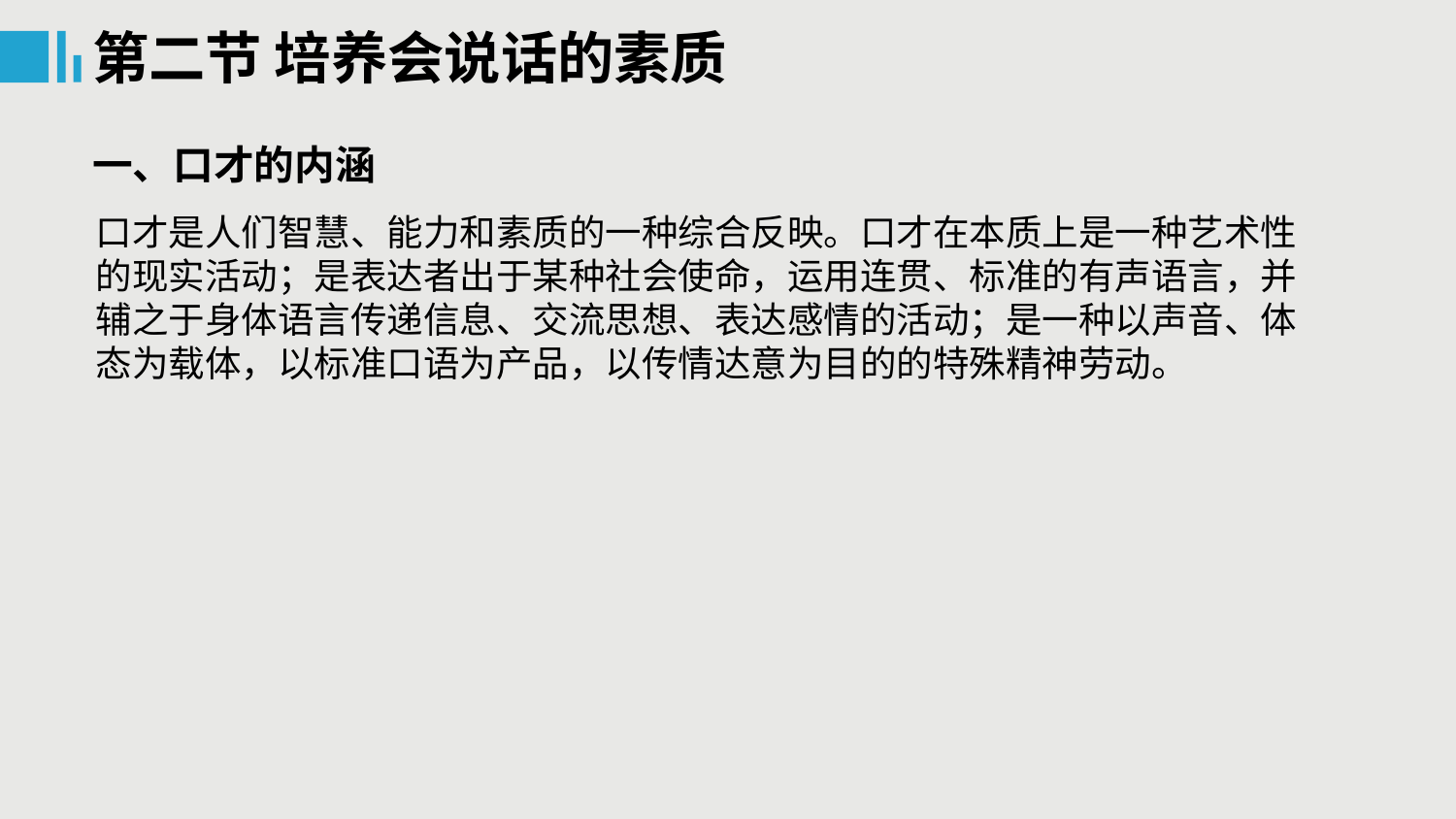

第二节 培养会说话的素质

一、口才的内涵
口才是人们智慧、能力和素质的一种综合反映。口才在本质上是一种艺术性的现实活动；是表达者出于某种社会使命，运用连贯、标准的有声语言，并辅之于身体语言传递信息、交流思想、表达感情的活动；是一种以声音、体态为载体，以标准口语为产品，以传情达意为目的的特殊精神劳动。